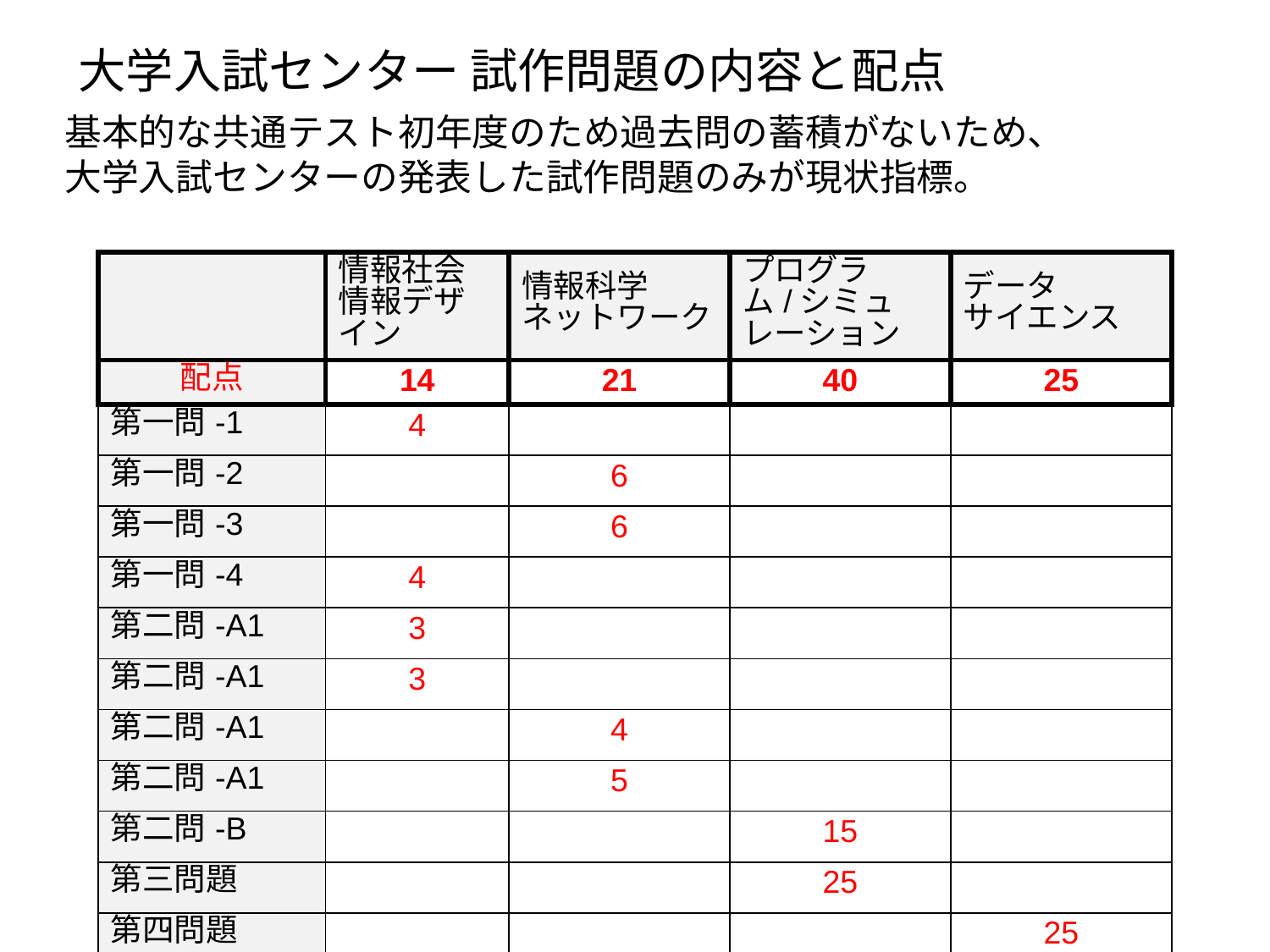

大学入試センター 試作問題の内容と配点
基本的な共通テスト初年度のため過去問の蓄積がないため、
大学入試センターの発表した試作問題のみが現状指標。
|  | 情報社会 情報デザイン | 情報科学 ネットワーク | プログラム/シミュレーション | データ サイエンス |
| --- | --- | --- | --- | --- |
| 配点 | 14 | 21 | 40 | 25 |
| 第一問-1 | 4 |  |  |  |
| 第一問-2 |  | 6 |  |  |
| 第一問-3 |  | 6 |  |  |
| 第一問-4 | 4 |  |  |  |
| 第二問-A1 | 3 |  |  |  |
| 第二問-A1 | 3 |  |  |  |
| 第二問-A1 |  | 4 |  |  |
| 第二問-A1 |  | 5 |  |  |
| 第二問-B |  |  | 15 |  |
| 第三問題 |  |  | 25 |  |
| 第四問題 |  |  |  | 25 |